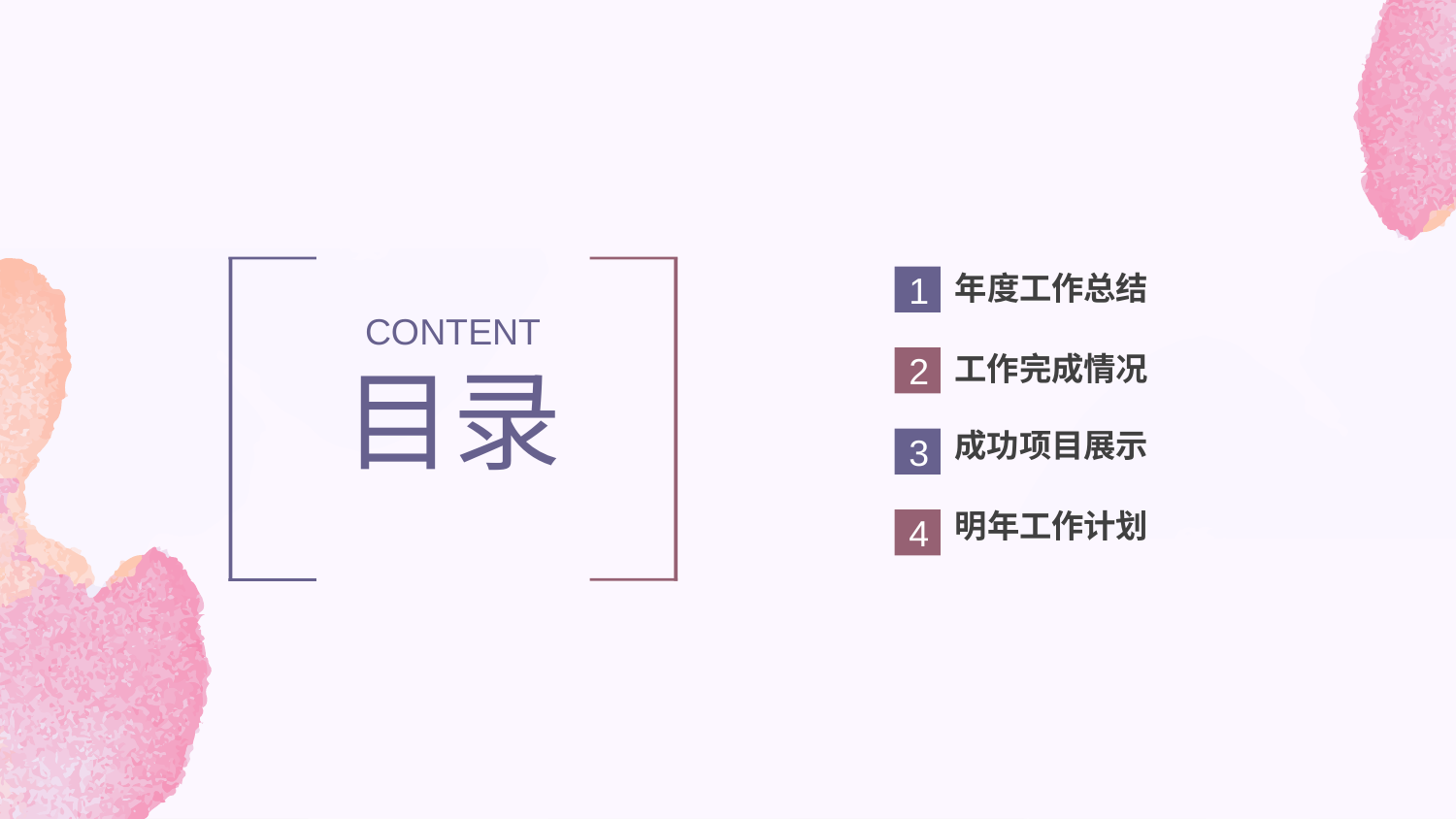

年度工作总结
1
CONTENT
目录
工作完成情况
2
成功项目展示
3
明年工作计划
4